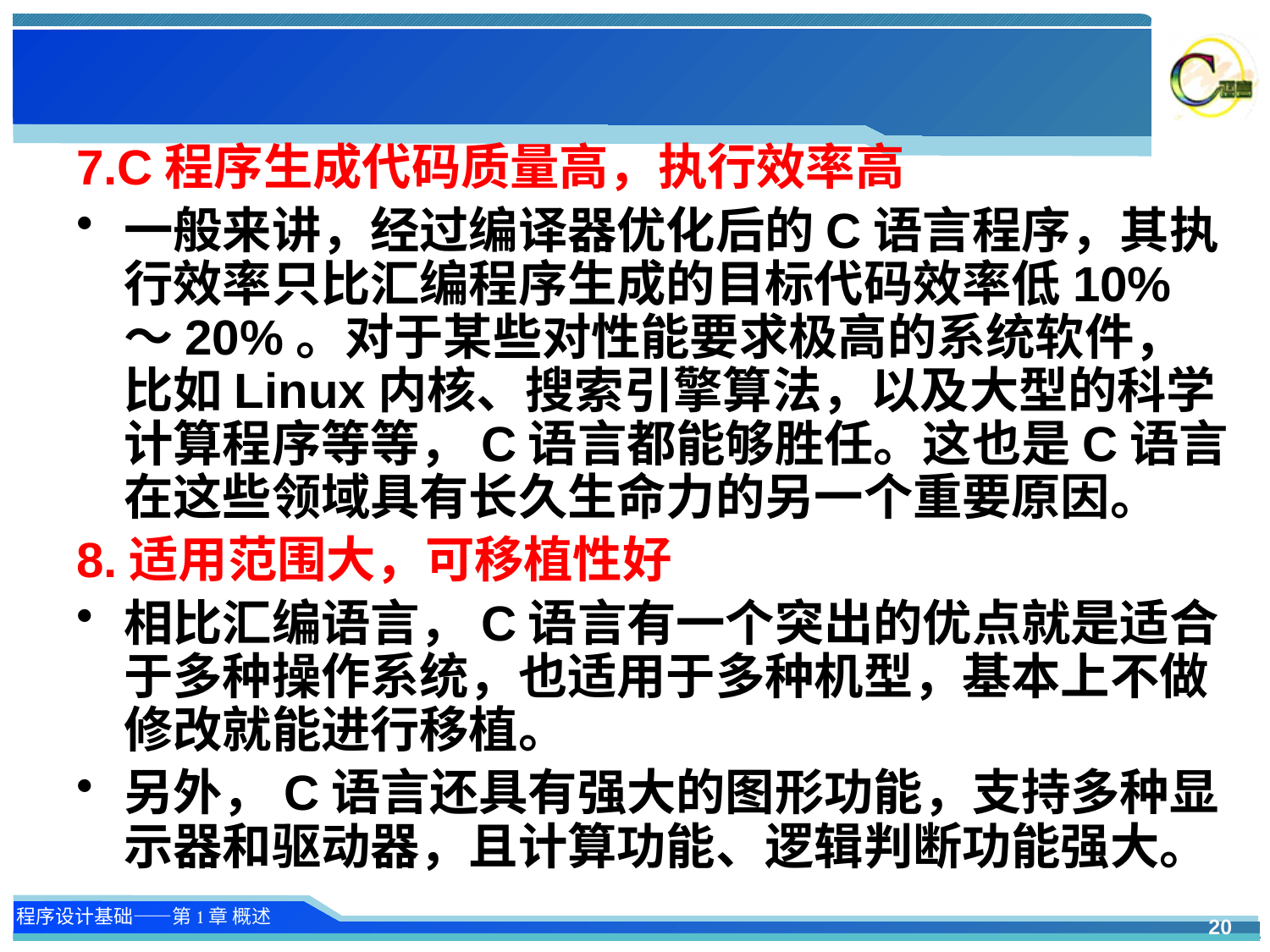

#
7.C程序生成代码质量高，执行效率高
一般来讲，经过编译器优化后的C语言程序，其执行效率只比汇编程序生成的目标代码效率低10%～20%。对于某些对性能要求极高的系统软件，比如Linux内核、搜索引擎算法，以及大型的科学计算程序等等，C语言都能够胜任。这也是C语言在这些领域具有长久生命力的另一个重要原因。
8.适用范围大，可移植性好
相比汇编语言，C语言有一个突出的优点就是适合于多种操作系统，也适用于多种机型，基本上不做修改就能进行移植。
另外，C语言还具有强大的图形功能，支持多种显示器和驱动器，且计算功能、逻辑判断功能强大。
20